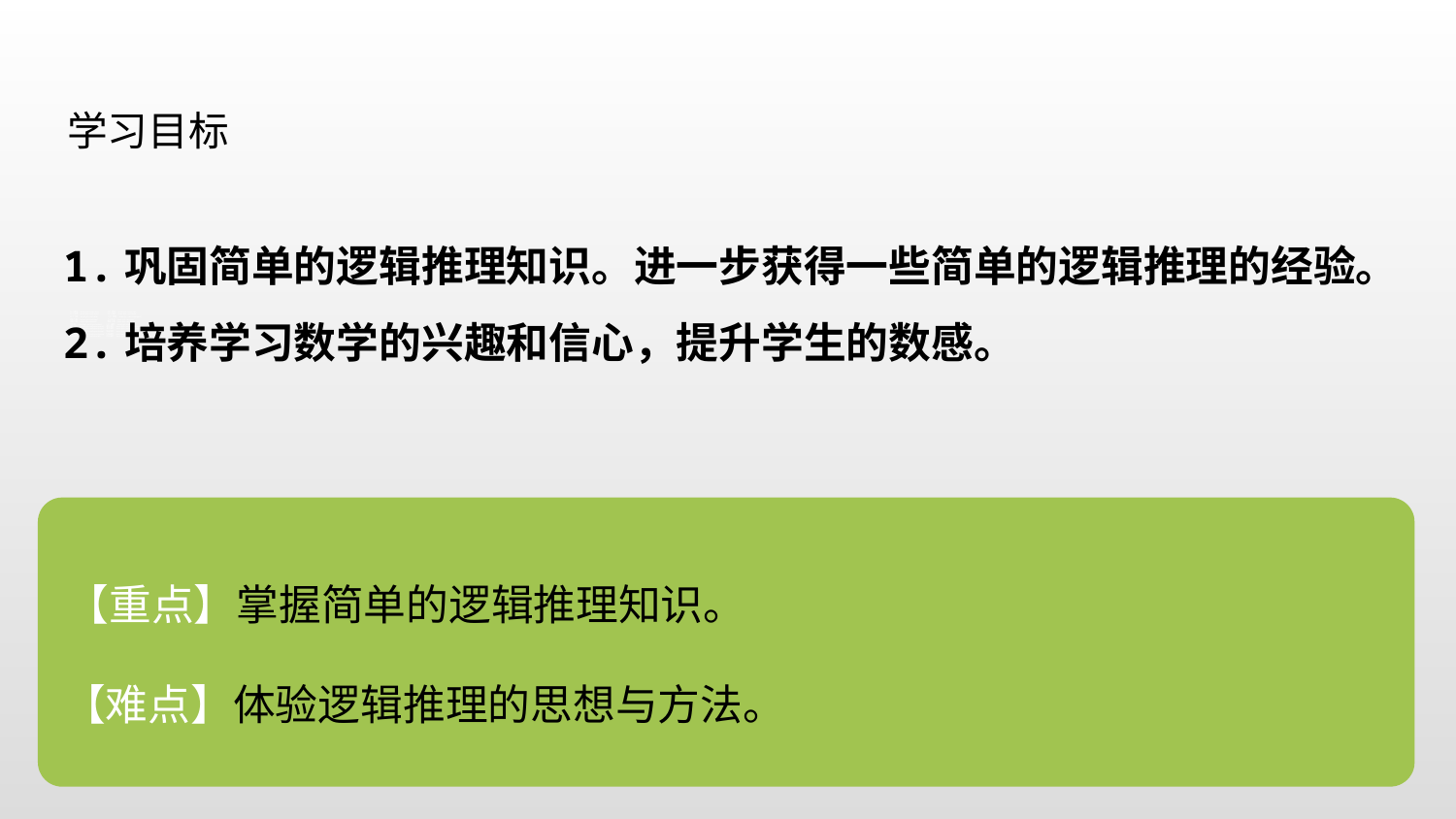

学习目标
1.巩固简单的逻辑推理知识。进一步获得一些简单的逻辑推理的经验。
2.培养学习数学的兴趣和信心，提升学生的数感。

【重点】掌握简单的逻辑推理知识。
【难点】体验逻辑推理的思想与方法。